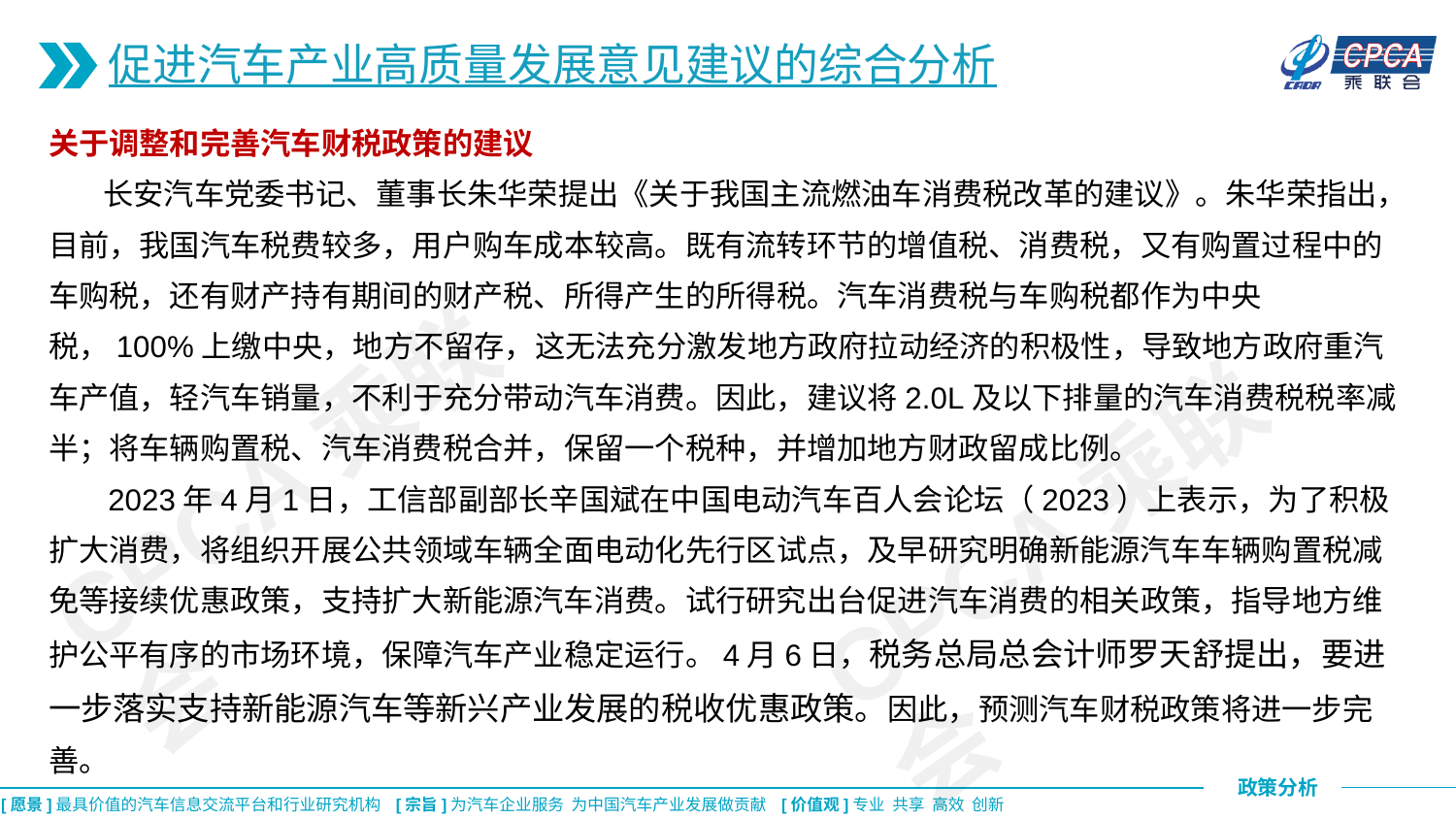

促进汽车产业高质量发展意见建议的综合分析
关于调整和完善汽车财税政策的建议
       长安汽车党委书记、董事长朱华荣提出《关于我国主流燃油车消费税改革的建议》。朱华荣指出，目前，我国汽车税费较多，用户购车成本较高。既有流转环节的增值税、消费税，又有购置过程中的车购税，还有财产持有期间的财产税、所得产生的所得税。汽车消费税与车购税都作为中央税，100%上缴中央，地方不留存，这无法充分激发地方政府拉动经济的积极性，导致地方政府重汽车产值，轻汽车销量，不利于充分带动汽车消费。因此，建议将2.0L及以下排量的汽车消费税税率减半；将车辆购置税、汽车消费税合并，保留一个税种，并增加地方财政留成比例。
       2023年4月1日，工信部副部长辛国斌在中国电动汽车百人会论坛（2023）上表示，为了积极扩大消费，将组织开展公共领域车辆全面电动化先行区试点，及早研究明确新能源汽车车辆购置税减免等接续优惠政策，支持扩大新能源汽车消费。试行研究出台促进汽车消费的相关政策，指导地方维护公平有序的市场环境，保障汽车产业稳定运行。4月6日，税务总局总会计师罗天舒提出，要进一步落实支持新能源汽车等新兴产业发展的税收优惠政策。因此，预测汽车财税政策将进一步完善。
CPCA乘联会
CPCA乘联会